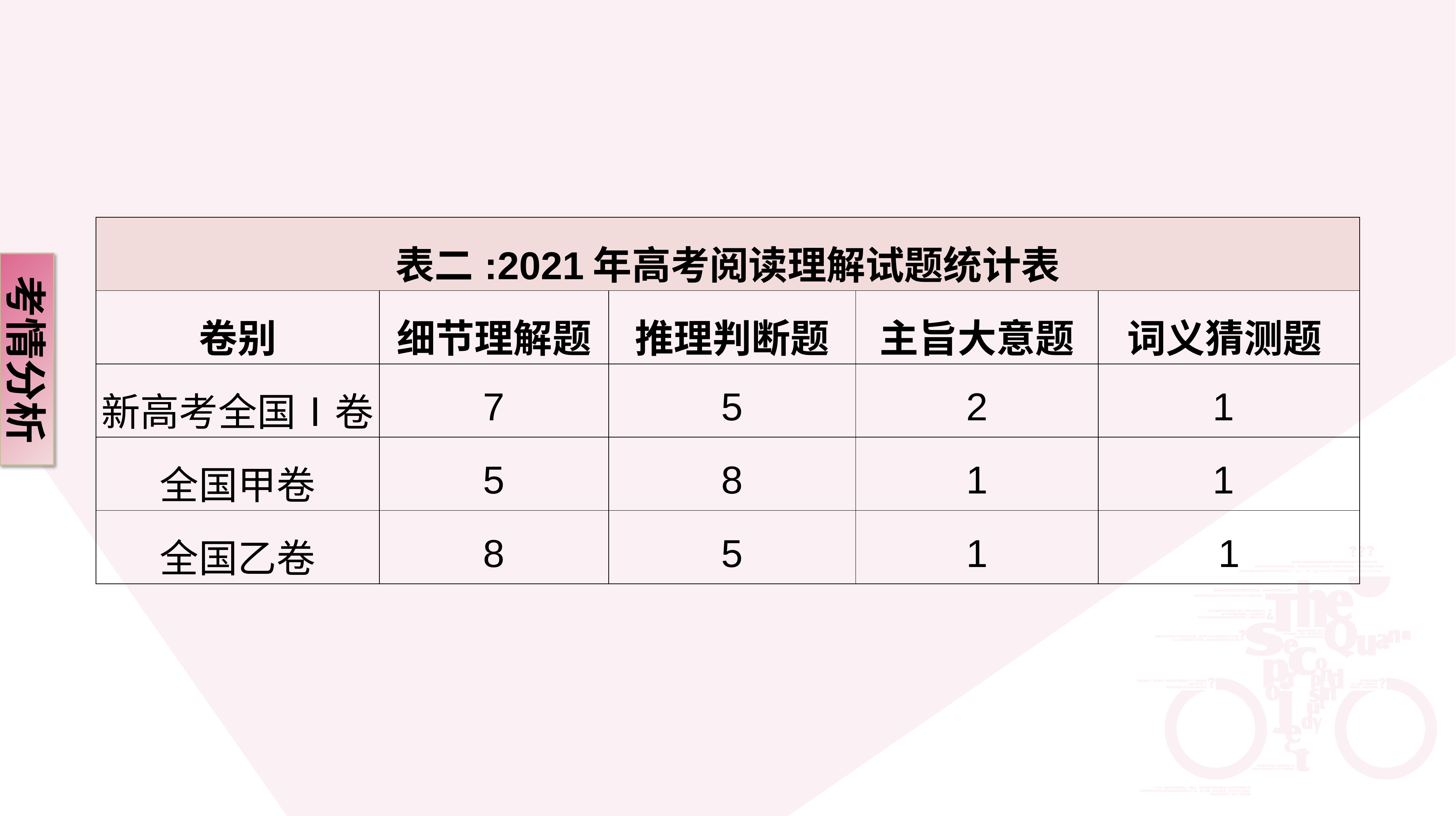

| 表二:2021年高考阅读理解试题统计表 |  |  |  |  |
| --- | --- | --- | --- | --- |
| 卷别 | 细节理解题 | 推理判断题 | 主旨大意题 | 词义猜测题 |
| 新高考全国Ⅰ卷 | 7 | 5 | 2 | 1 |
| 全国甲卷 | 5 | 8 | 1 | 1 |
| 全国乙卷 | 8 | 5 | 1 | 1 |
考情分析